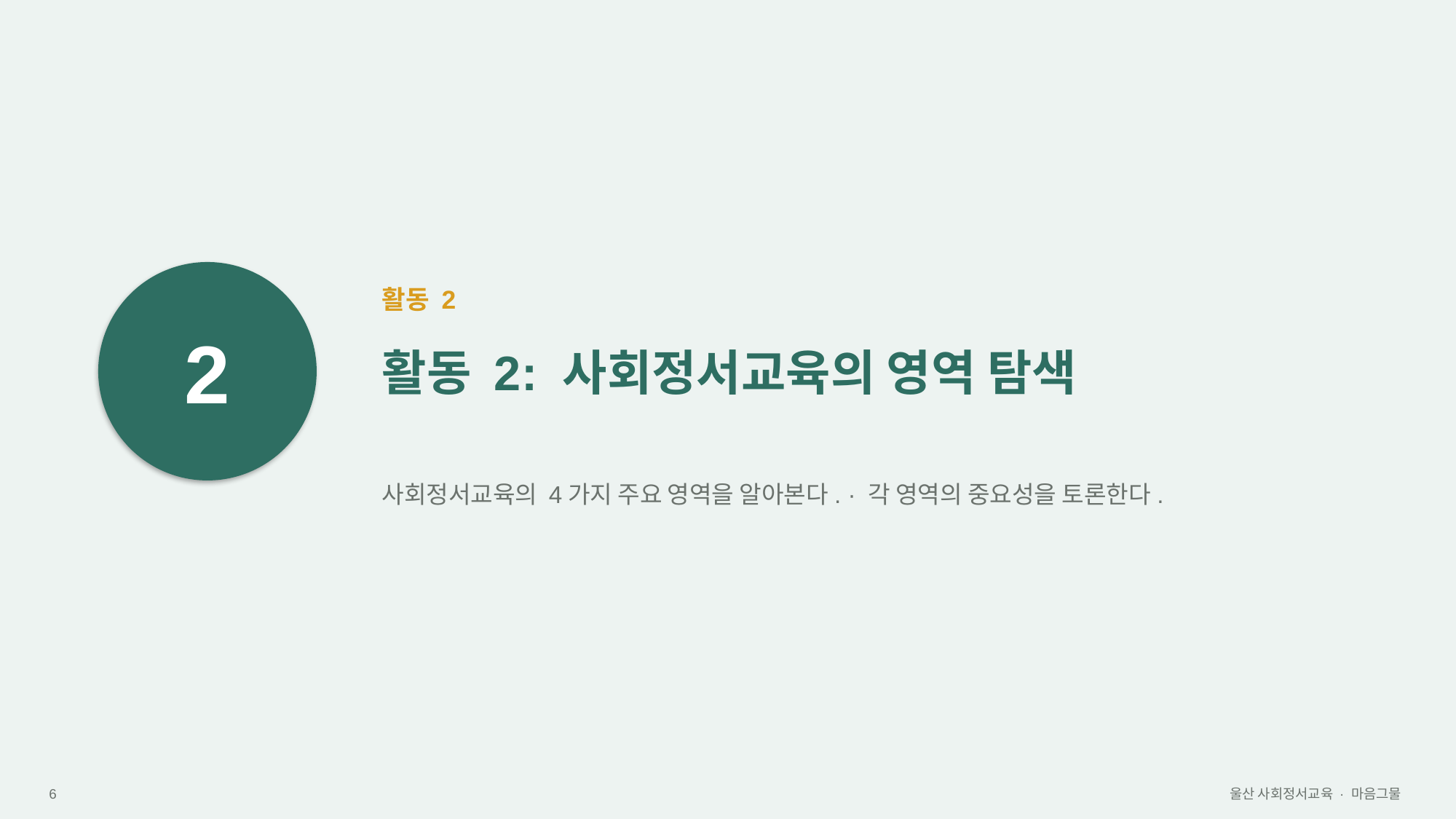

2
활동 2
활동 2: 사회정서교육의 영역 탐색
사회정서교육의 4가지 주요 영역을 알아본다. · 각 영역의 중요성을 토론한다.
6
울산 사회정서교육 · 마음그물